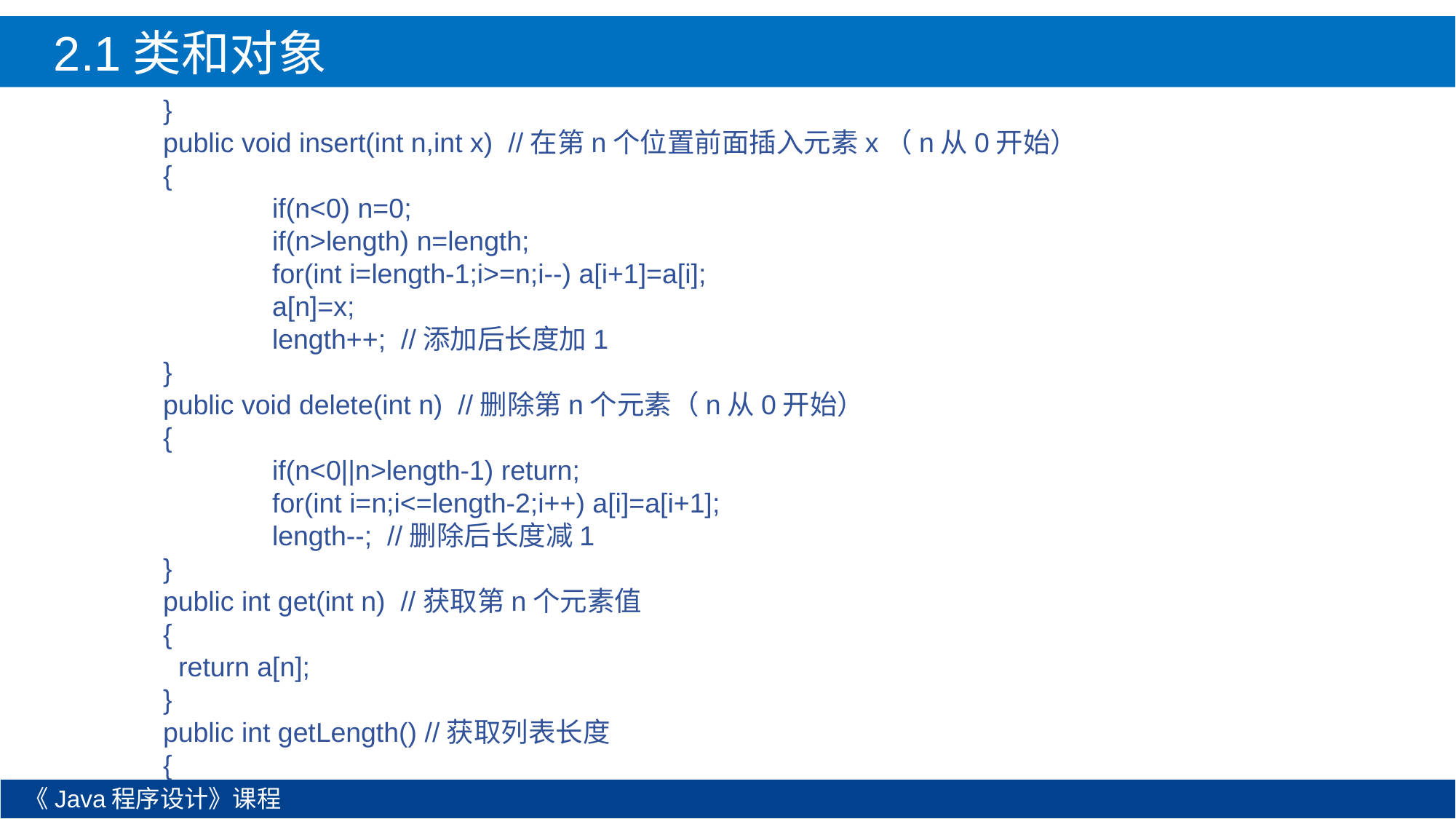

2.1类和对象
	}
	public void insert(int n,int x)  //在第n个位置前面插入元素x（n从0开始）
	{
		if(n<0) n=0;
		if(n>length) n=length;
		for(int i=length-1;i>=n;i--) a[i+1]=a[i];
		a[n]=x;
		length++;  //添加后长度加1
	}
	public void delete(int n)  //删除第n个元素（n从0开始）
	{
		if(n<0||n>length-1) return;
		for(int i=n;i<=length-2;i++) a[i]=a[i+1];
		length--;  //删除后长度减1
	}
	public int get(int n)  //获取第n个元素值
	{
	  return a[n];
	}
	public int getLength() //获取列表长度
	{

《Java程序设计》课程